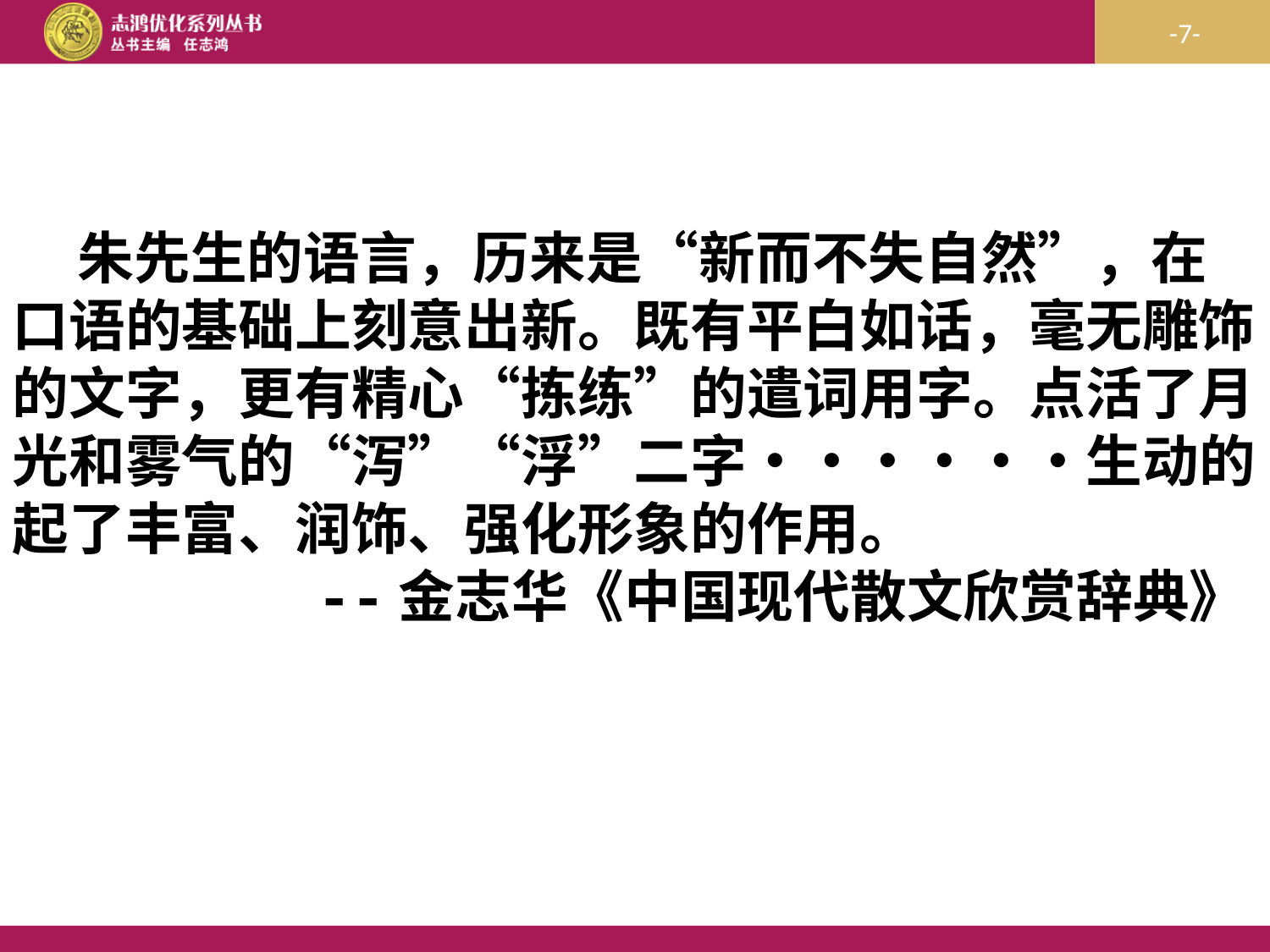

朱先生的语言，历来是“新而不失自然”，在口语的基础上刻意出新。既有平白如话，毫无雕饰的文字，更有精心“拣练”的遣词用字。点活了月光和雾气的“泻”“浮”二字••••••生动的起了丰富、润饰、强化形象的作用。
         --金志华《中国现代散文欣赏辞典》